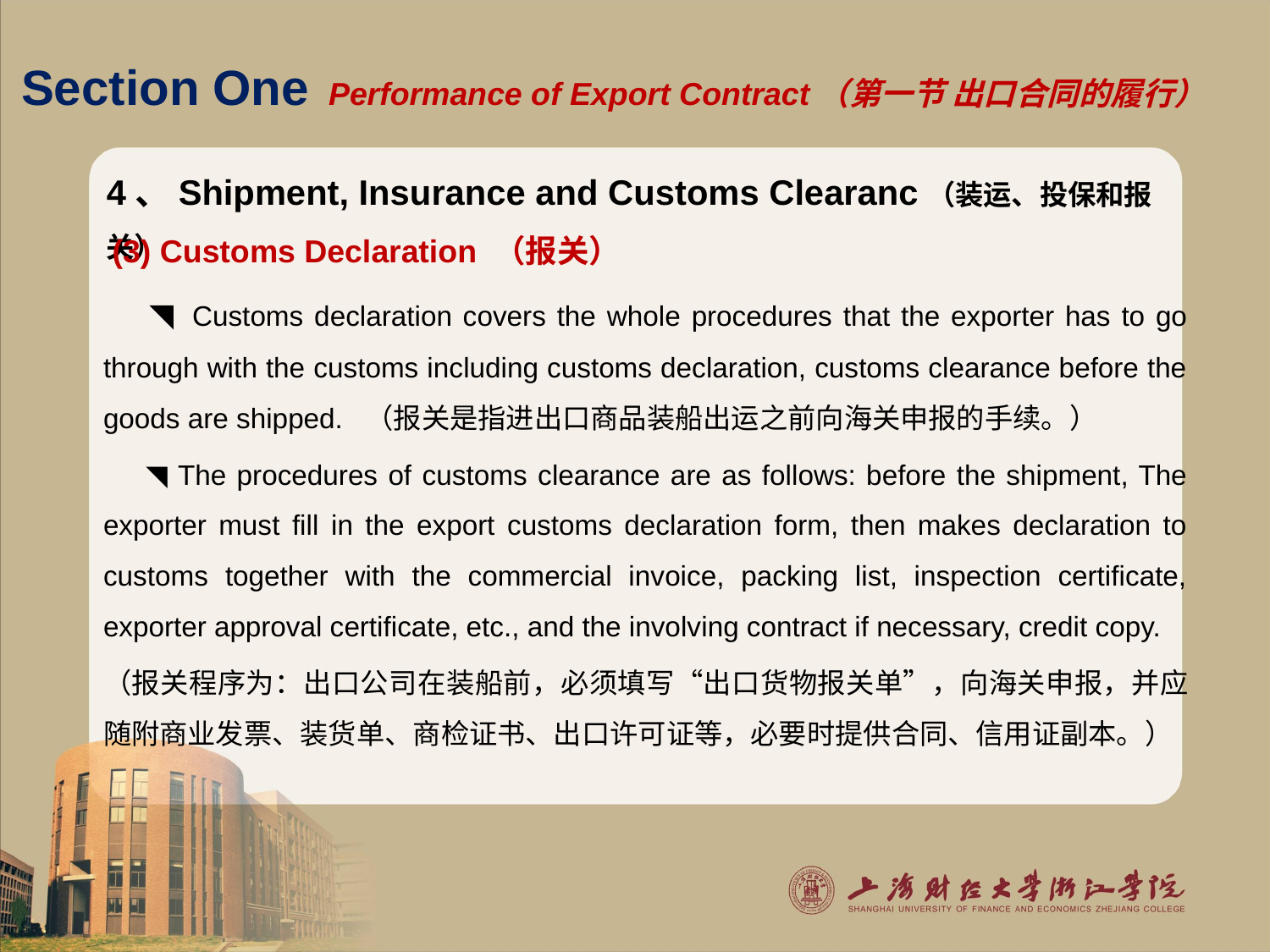

# Section One  Performance of Export Contract（第一节 出口合同的履行）
4、Shipment, Insurance and Customs Clearanc（装运、投保和报关）
 (3) Customs Declaration （报关）
    ◥  Customs declaration covers the whole procedures that the exporter has to go through with the customs including customs declaration, customs clearance before the goods are shipped.  （报关是指进出口商品装船出运之前向海关申报的手续。）
    ◥ The procedures of customs clearance are as follows: before the shipment, The exporter must fill in the export customs declaration form, then makes declaration to customs together with the commercial invoice, packing list, inspection certificate, exporter approval certificate, etc., and the involving contract if necessary, credit copy.
（报关程序为：出口公司在装船前，必须填写“出口货物报关单”，向海关申报，并应随附商业发票、装货单、商检证书、出口许可证等，必要时提供合同、信用证副本。）